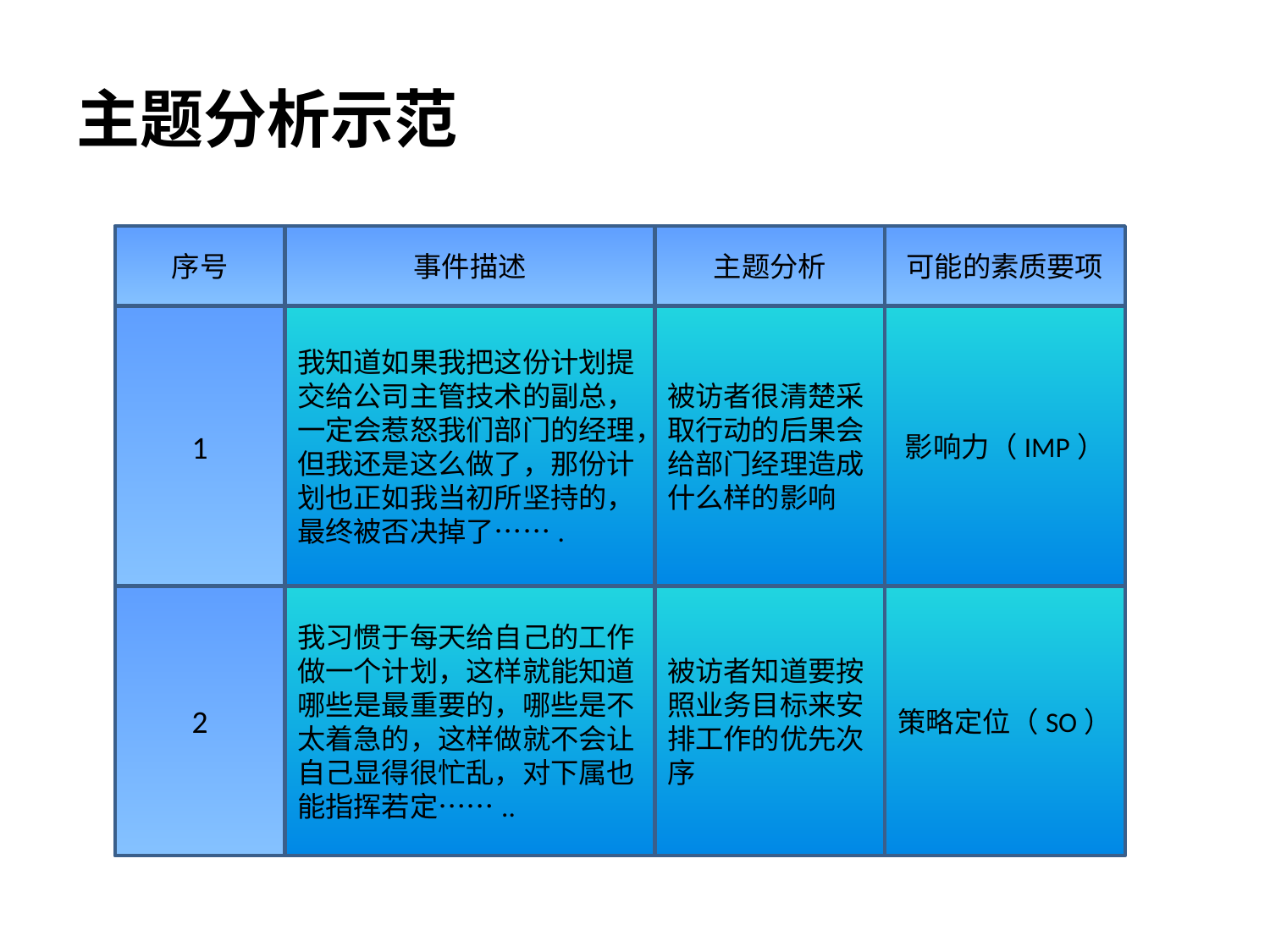

# 主题分析示范

序号
事件描述
主题分析
可能的素质要项
1
我知道如果我把这份计划提交给公司主管技术的副总，一定会惹怒我们部门的经理，但我还是这么做了，那份计划也正如我当初所坚持的，最终被否决掉了…….
被访者很清楚采取行动的后果会给部门经理造成什么样的影响
影响力（IMP）
2
我习惯于每天给自己的工作做一个计划，这样就能知道哪些是最重要的，哪些是不太着急的，这样做就不会让自己显得很忙乱，对下属也能指挥若定……..
被访者知道要按照业务目标来安排工作的优先次序
策略定位（SO）